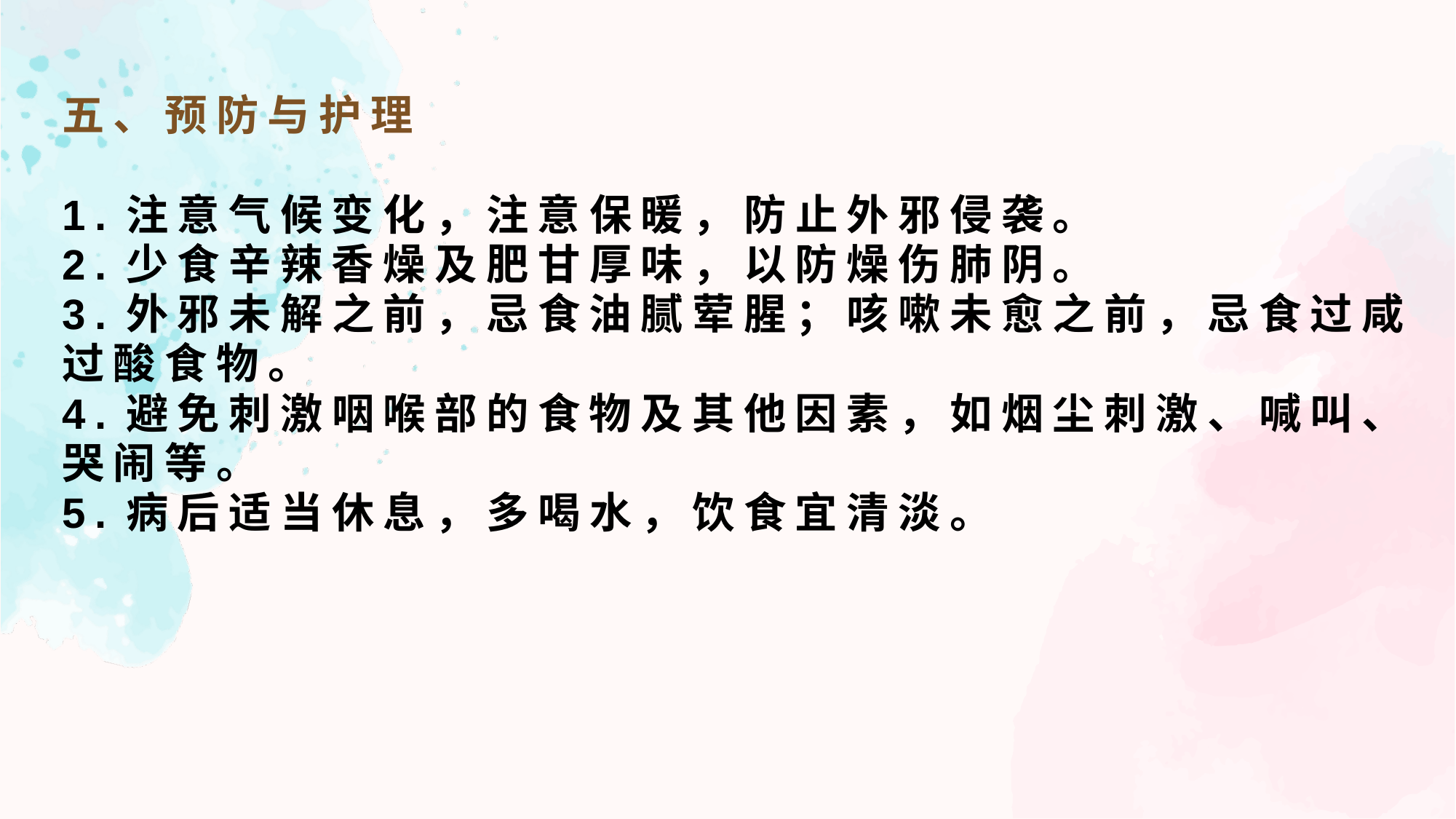

五、预防与护理

1.注意气候变化，注意保暖，防止外邪侵袭。
2.少食辛辣香燥及肥甘厚味，以防燥伤肺阴。
3.外邪未解之前，忌食油腻荤腥；咳嗽未愈之前，忌食过咸过酸食物。
4.避免刺激咽喉部的食物及其他因素，如烟尘刺激、喊叫、哭闹等。
5.病后适当休息，多喝水，饮食宜清淡。